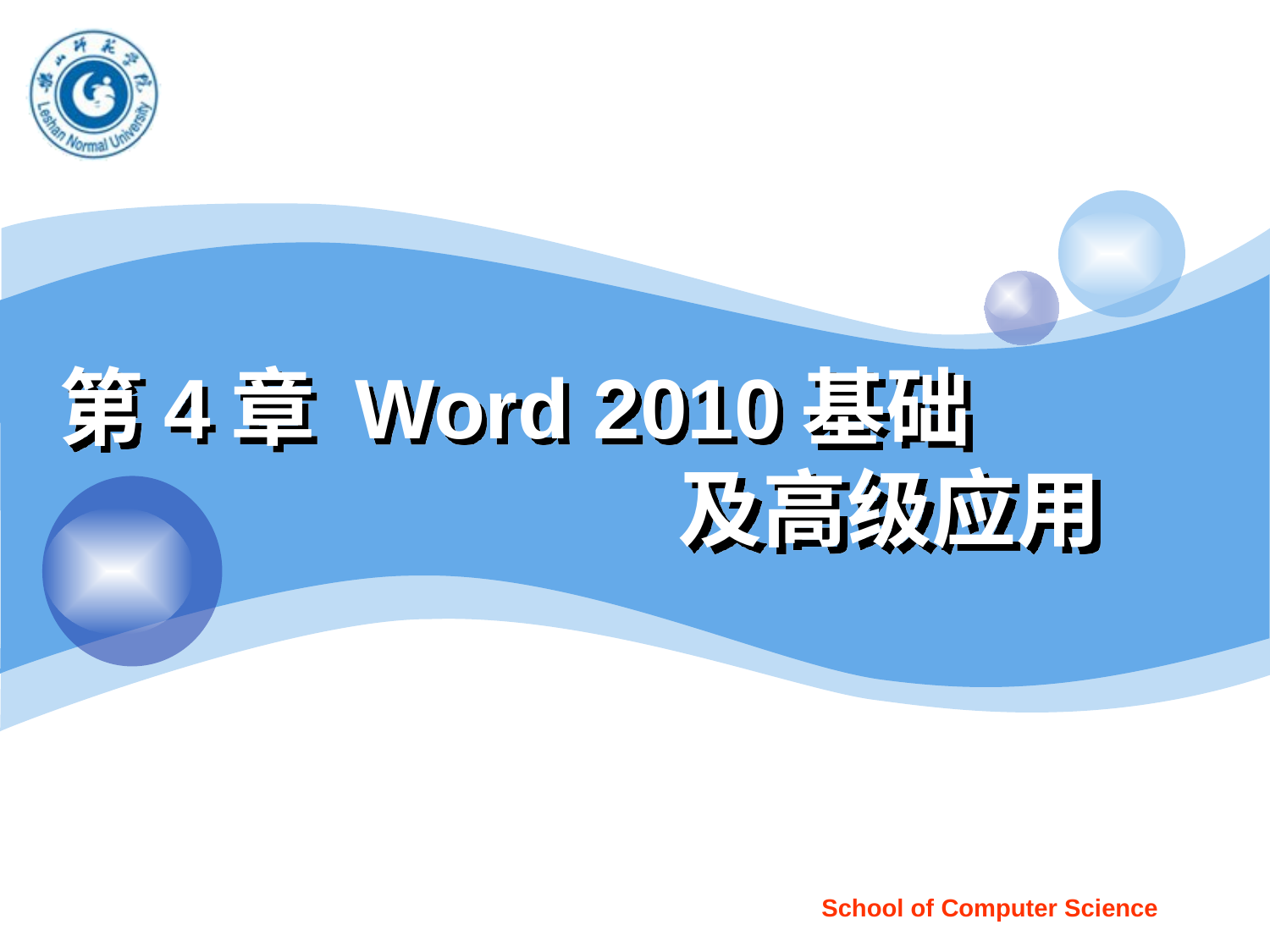

# 第4章 Word 2010基础                                        及高级应用
School of Computer Science